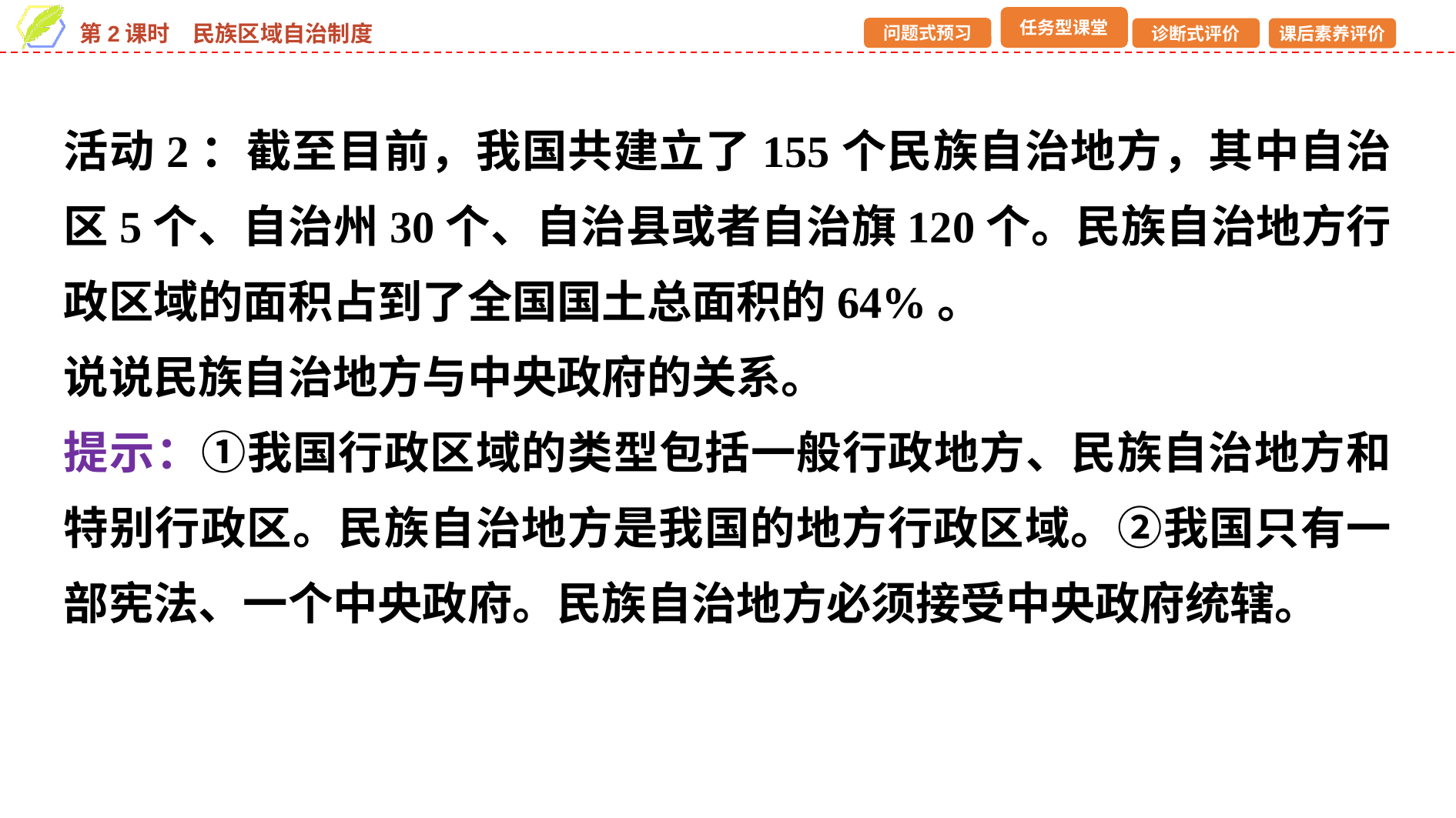

活动2：截至目前，我国共建立了155个民族自治地方，其中自治区5个、自治州30个、自治县或者自治旗120个。民族自治地方行政区域的面积占到了全国国土总面积的64%。
说说民族自治地方与中央政府的关系。
提示：①我国行政区域的类型包括一般行政地方、民族自治地方和特别行政区。民族自治地方是我国的地方行政区域。②我国只有一部宪法、一个中央政府。民族自治地方必须接受中央政府统辖。